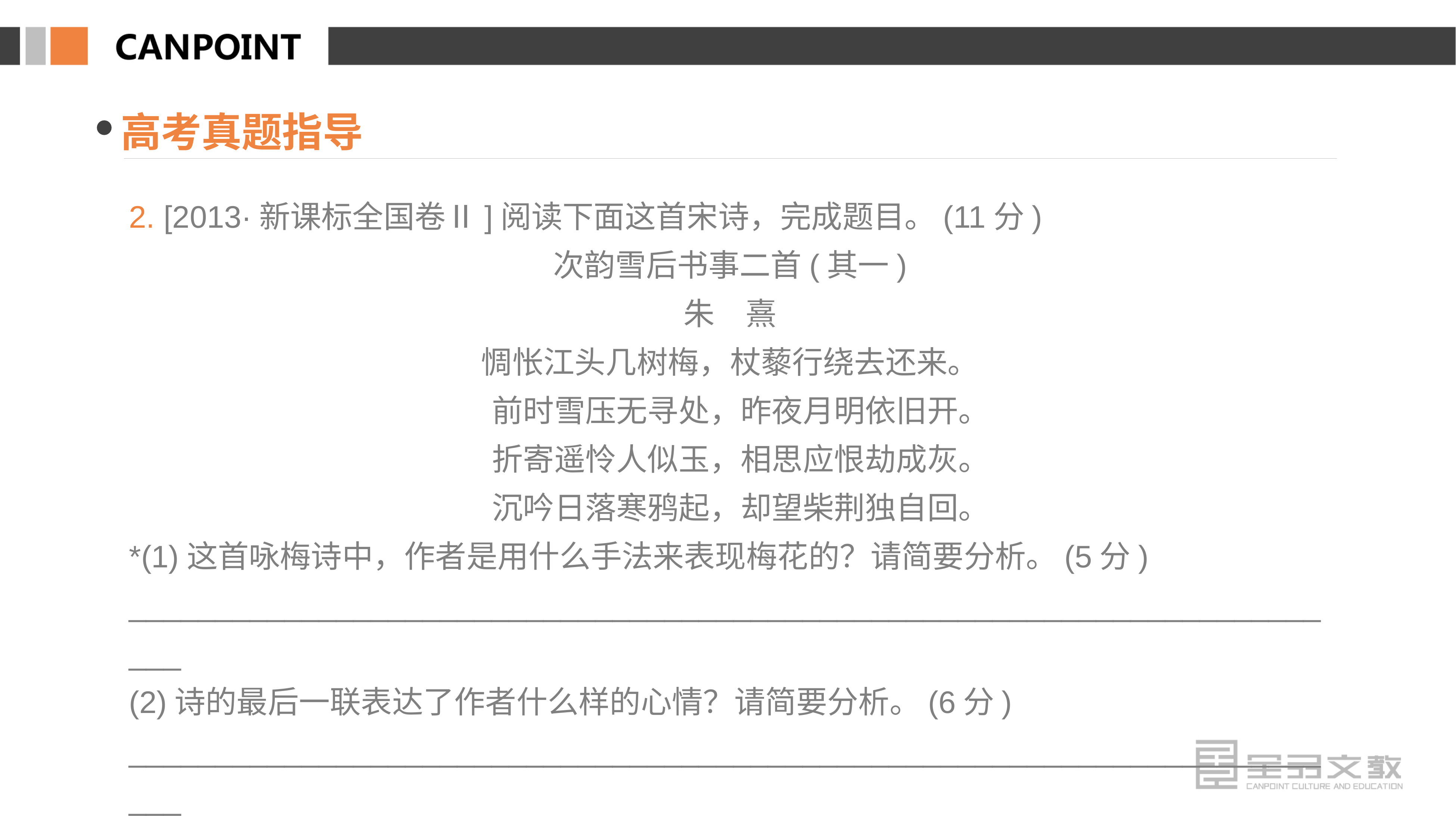

高考真题指导

2. [2013·新课标全国卷Ⅱ]阅读下面这首宋诗，完成题目。(11分)
次韵雪后书事二首(其一)
朱　熹
惆怅江头几树梅，杖藜行绕去还来。
  前时雪压无寻处，昨夜月明依旧开。
  折寄遥怜人似玉，相思应恨劫成灰。
  沉吟日落寒鸦起，却望柴荆独自回。
*(1)这首咏梅诗中，作者是用什么手法来表现梅花的？请简要分析。(5分)
________________________________________________________________________
(2)诗的最后一联表达了作者什么样的心情？请简要分析。(6分)
________________________________________________________________________